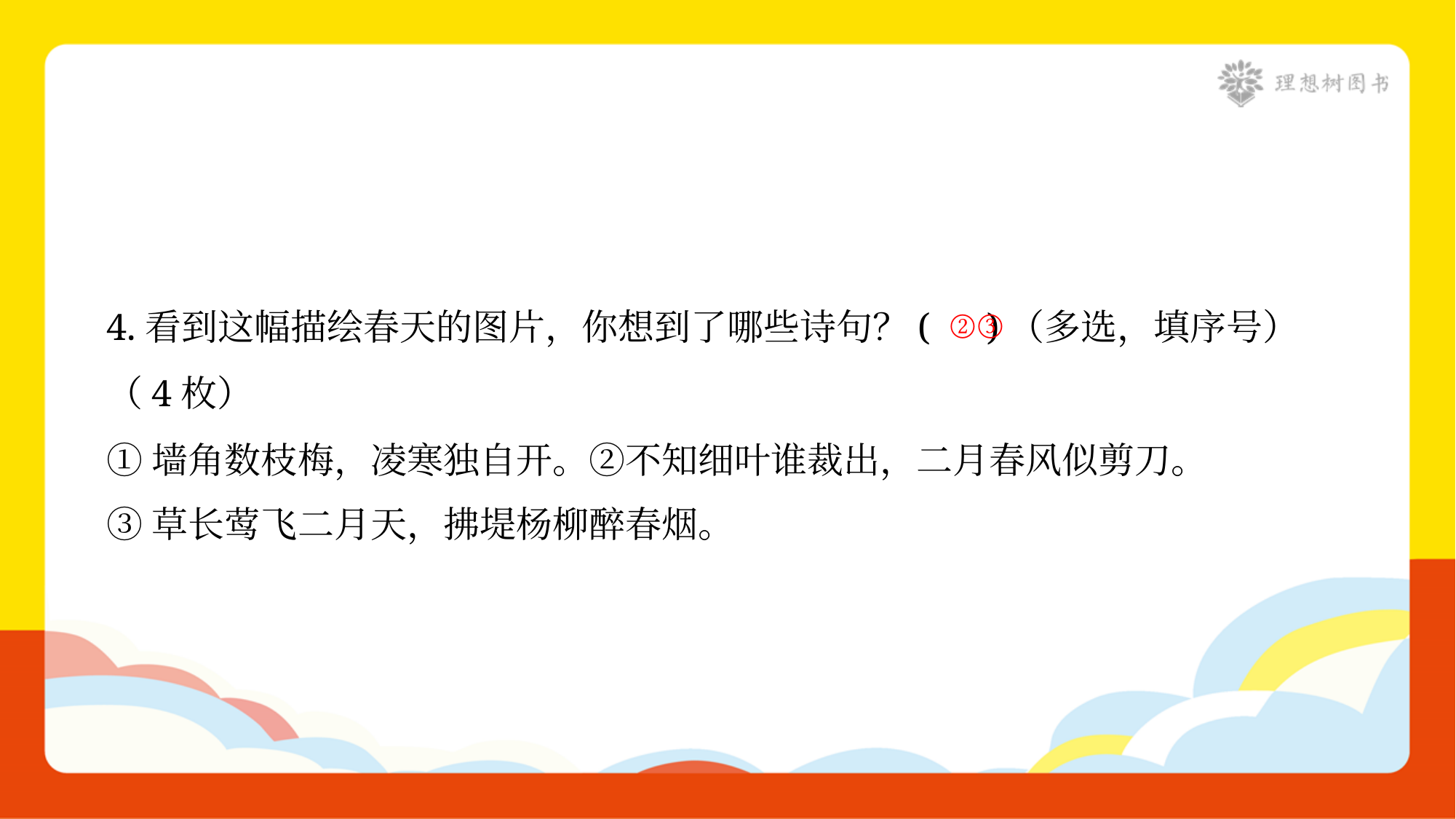

4.看到这幅描绘春天的图片，你想到了哪些诗句？(      )（多选，填序号）
（4枚）
①墙角数枝梅，凌寒独自开。②不知细叶谁裁出，二月春风似剪刀。
③草长莺飞二月天，拂堤杨柳醉春烟。
②③